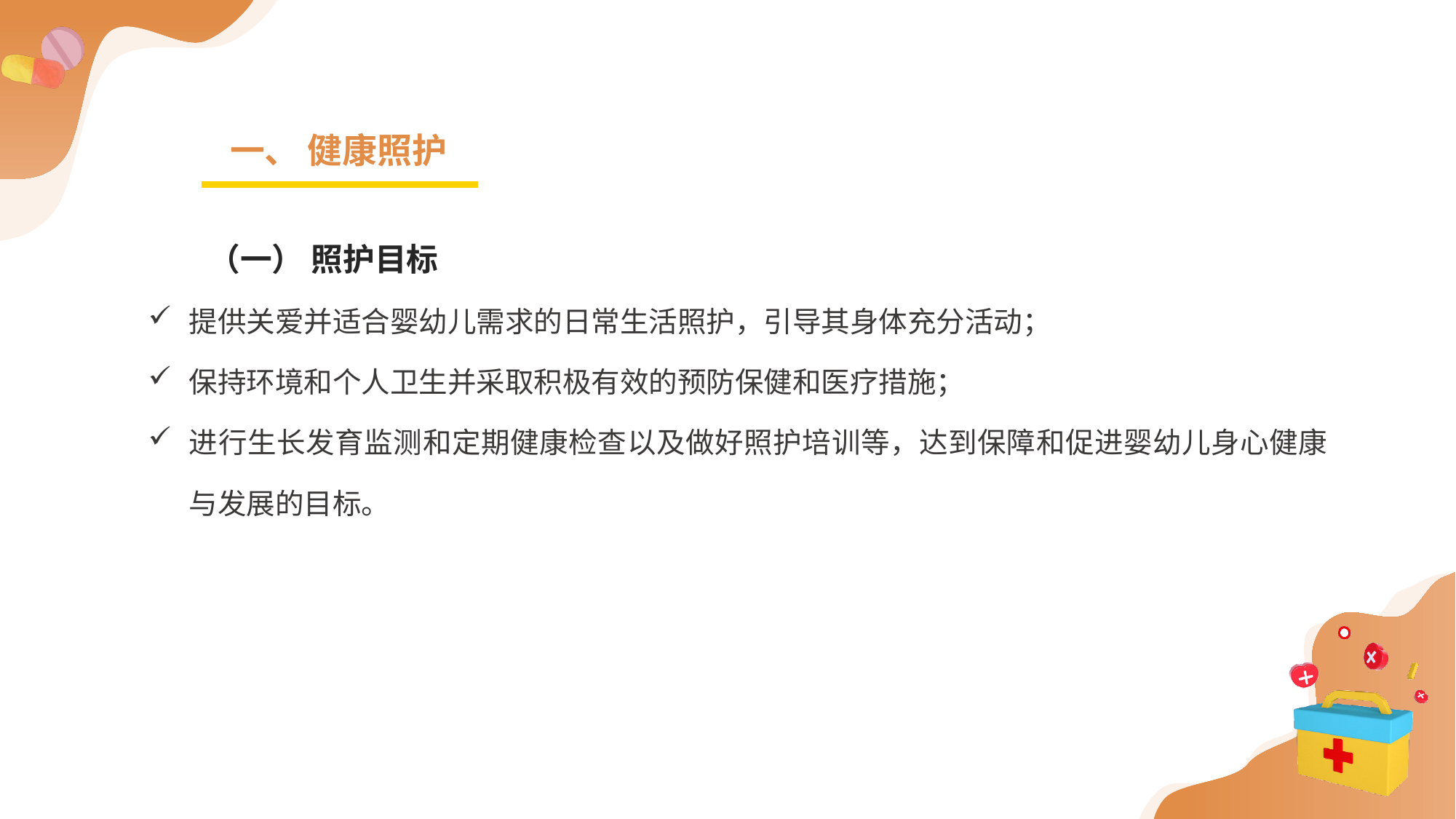

一、 健康照护
（一） 照护目标
提供关爱并适合婴幼儿需求的日常生活照护，引导其身体充分活动；
保持环境和个人卫生并采取积极有效的预防保健和医疗措施；
进行生长发育监测和定期健康检查以及做好照护培训等，达到保障和促进婴幼儿身心健康与发展的目标。